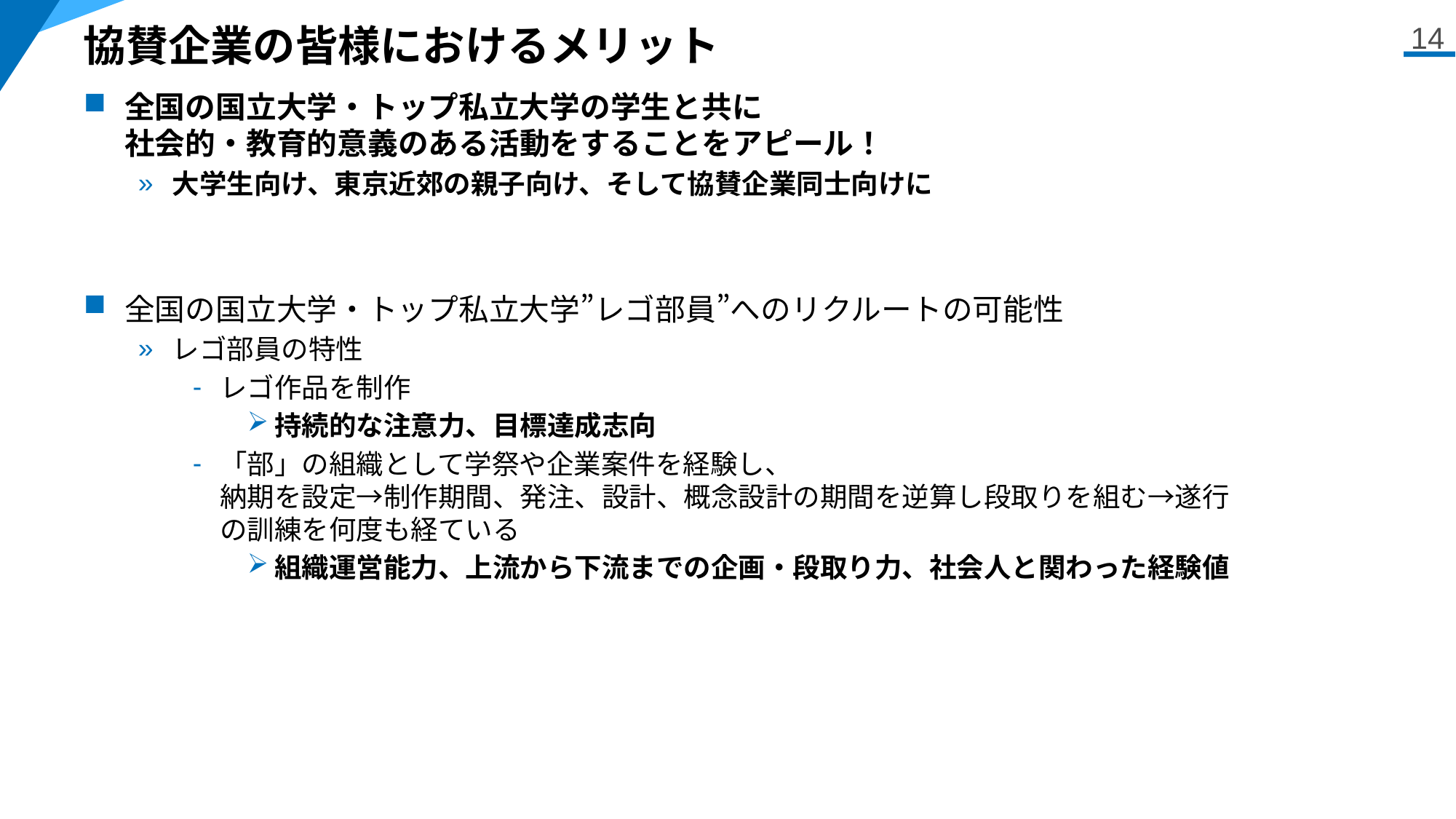

# 協賛企業の皆様におけるメリット
14
全国の国立大学・トップ私立大学の学生と共に
社会的・教育的意義のある活動をすることをアピール！
大学生向け、東京近郊の親子向け、そして協賛企業同士向けに

全国の国立大学・トップ私立大学”レゴ部員”へのリクルートの可能性
レゴ部員の特性
レゴ作品を制作
持続的な注意力、目標達成志向
「部」の組織として学祭や企業案件を経験し、
納期を設定→制作期間、発注、設計、概念設計の期間を逆算し段取りを組む→遂行
の訓練を何度も経ている
組織運営能力、上流から下流までの企画・段取り力、社会人と関わった経験値